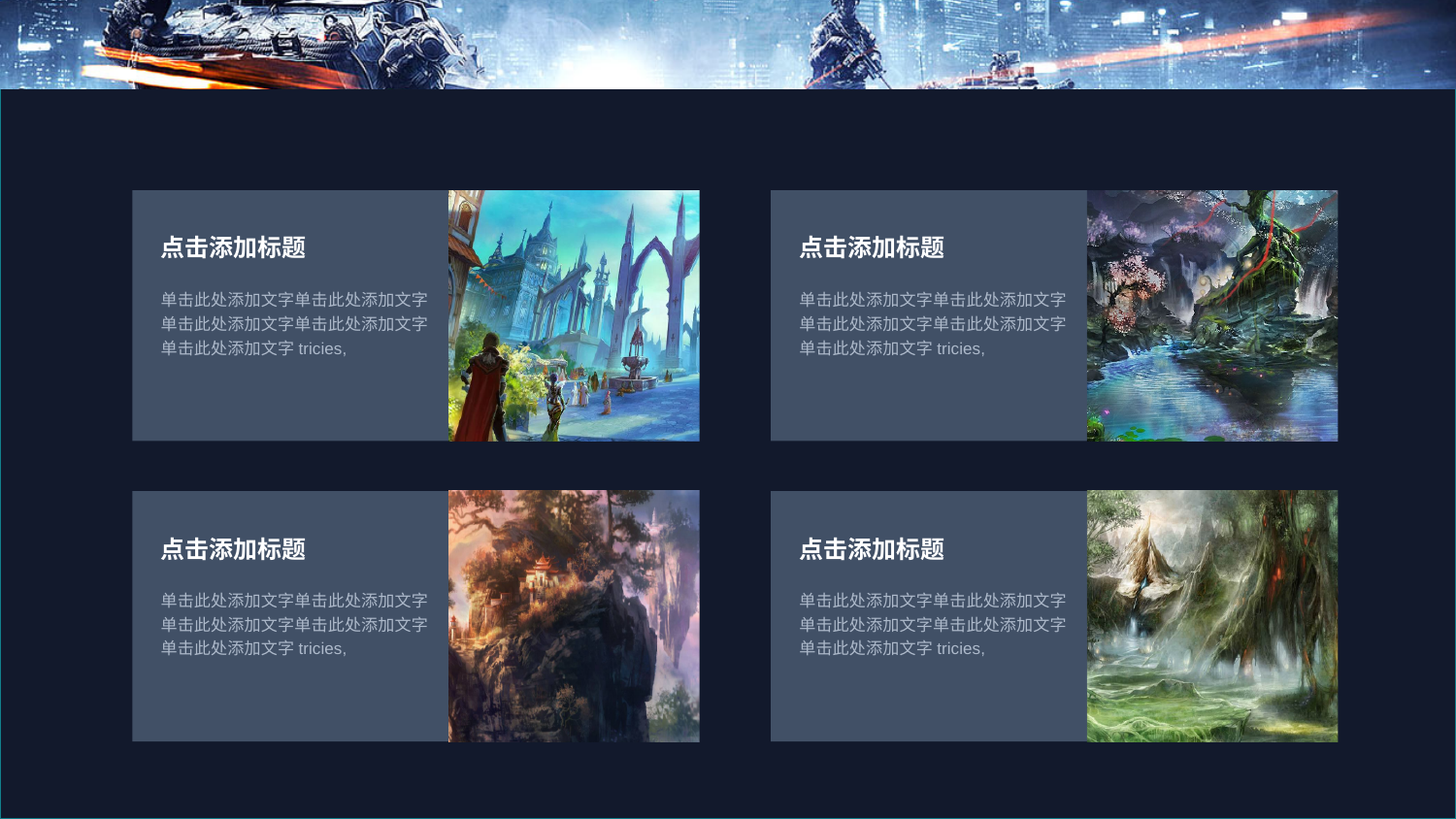

点击添加标题
点击添加标题
单击此处添加文字单击此处添加文字单击此处添加文字单击此处添加文字单击此处添加文字tricies,
单击此处添加文字单击此处添加文字单击此处添加文字单击此处添加文字单击此处添加文字tricies,

点击添加标题
点击添加标题
单击此处添加文字单击此处添加文字单击此处添加文字单击此处添加文字单击此处添加文字tricies,
单击此处添加文字单击此处添加文字单击此处添加文字单击此处添加文字单击此处添加文字tricies,